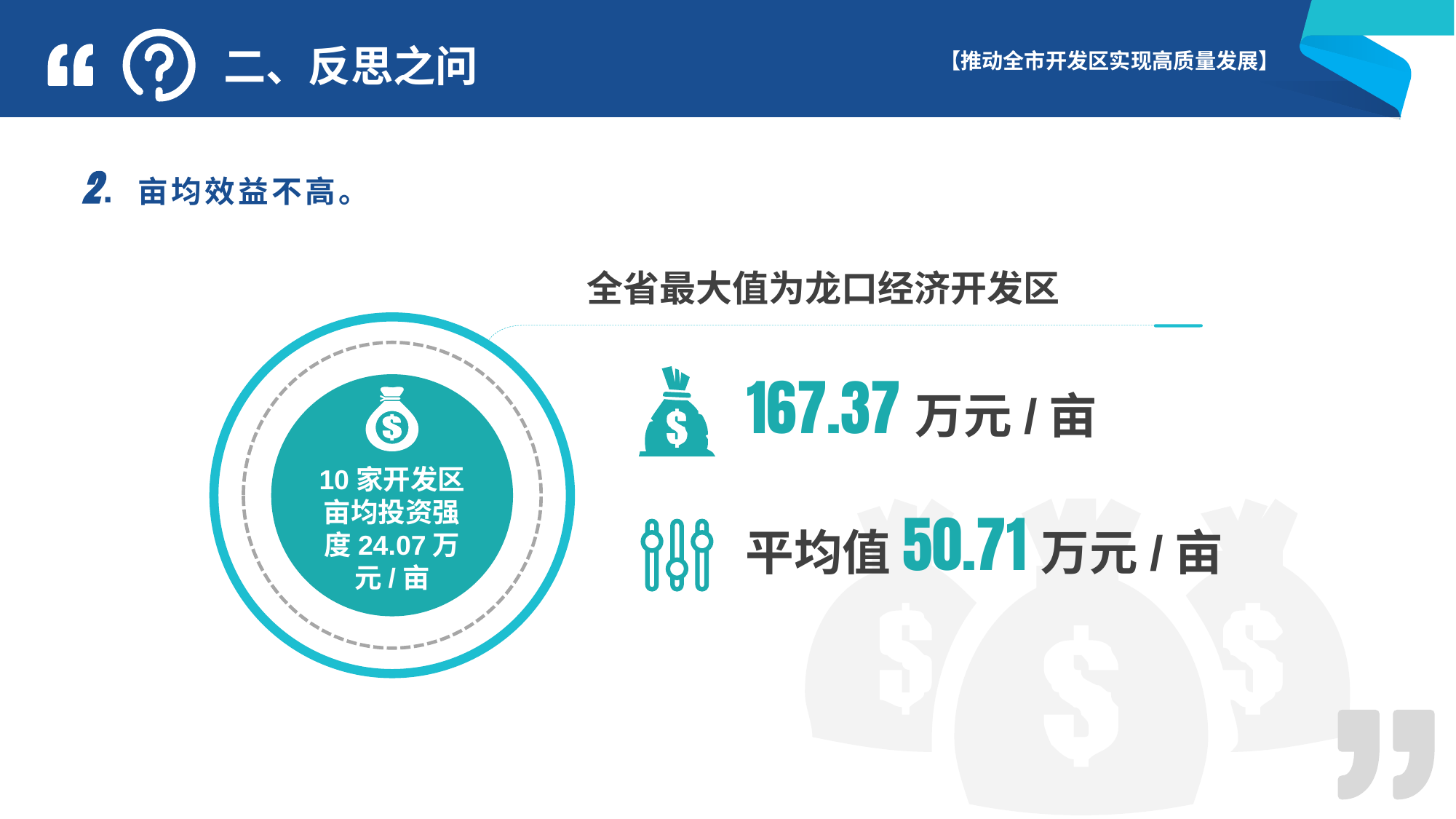

二、反思之问
2. 亩均效益不高。
全省最大值为龙口经济开发区

10家开发区亩均投资强度24.07万元/亩

167.37万元/亩

平均值50.71万元/亩